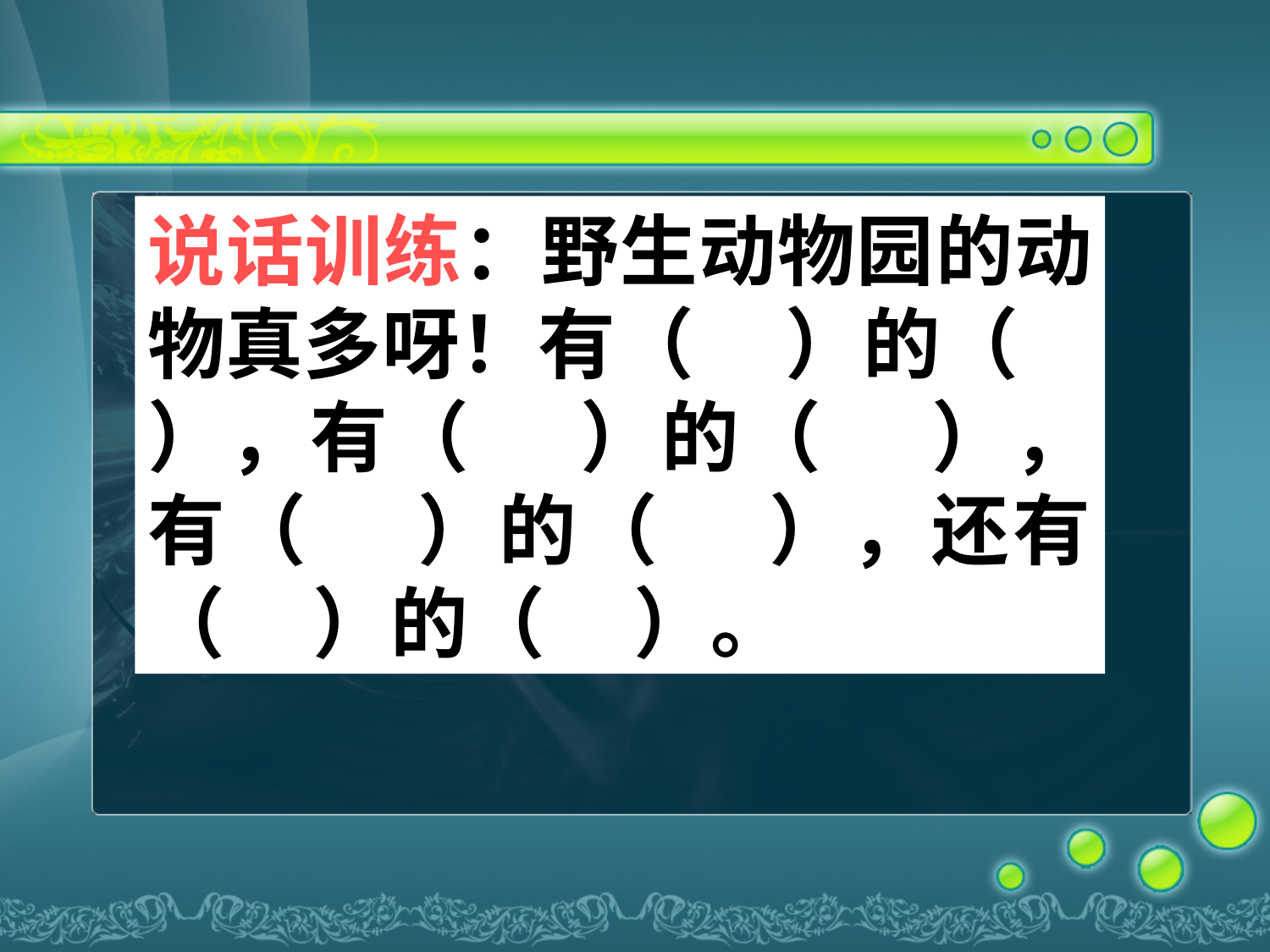

说话训练：野生动物园的动物真多呀！有（     ）的（     ），有（     ）的（     ），有（     ）的（     ），还有（     ）的（     ）。